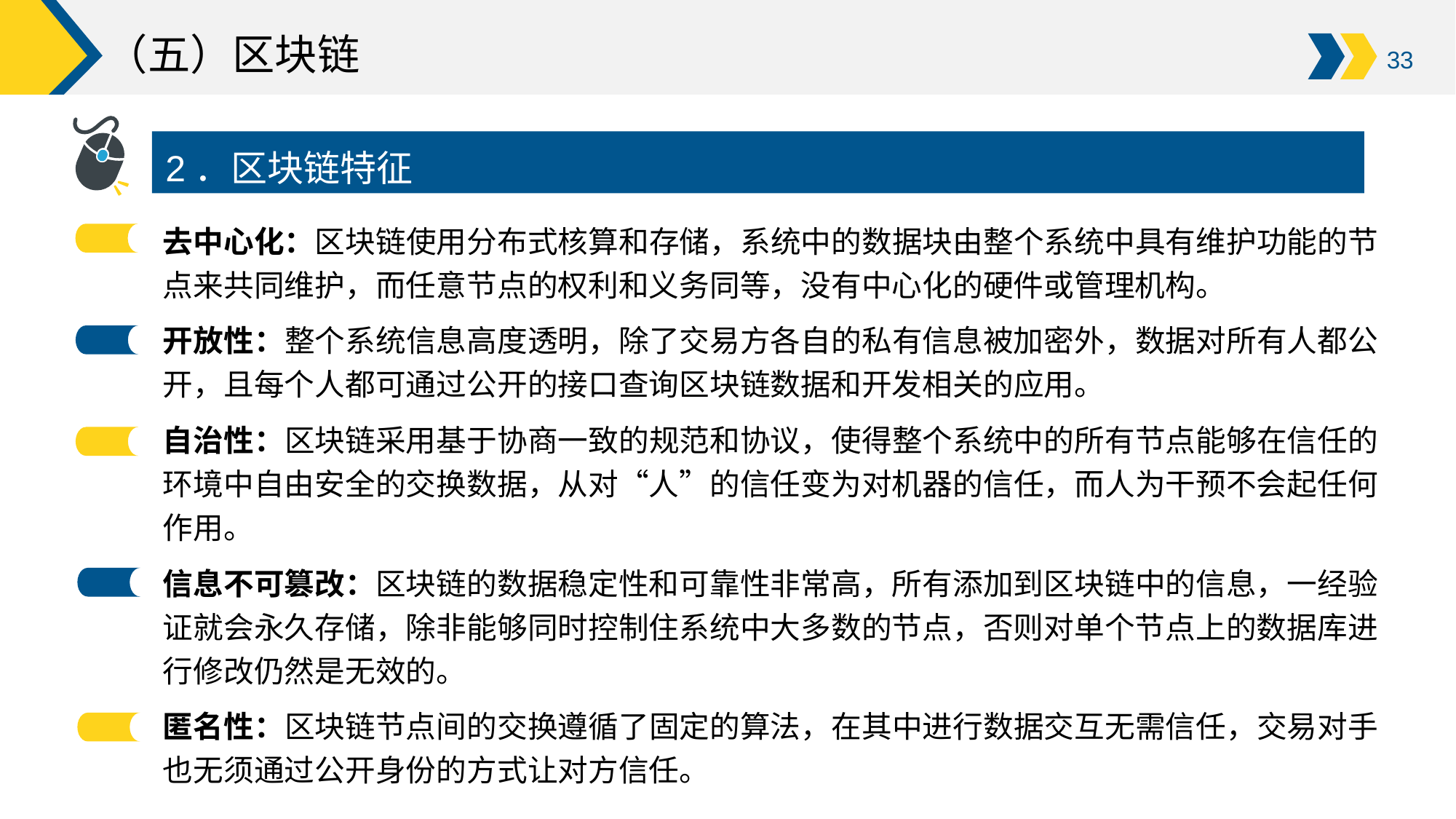

# （五）区块链

2．区块链特征

去中心化：区块链使用分布式核算和存储，系统中的数据块由整个系统中具有维护功能的节点来共同维护，而任意节点的权利和义务同等，没有中心化的硬件或管理机构。
开放性：整个系统信息高度透明，除了交易方各自的私有信息被加密外，数据对所有人都公开，且每个人都可通过公开的接口查询区块链数据和开发相关的应用。
自治性：区块链采用基于协商一致的规范和协议，使得整个系统中的所有节点能够在信任的环境中自由安全的交换数据，从对“人”的信任变为对机器的信任，而人为干预不会起任何作用。
信息不可篡改：区块链的数据稳定性和可靠性非常高，所有添加到区块链中的信息，一经验证就会永久存储，除非能够同时控制住系统中大多数的节点，否则对单个节点上的数据库进行修改仍然是无效的。
匿名性：区块链节点间的交换遵循了固定的算法，在其中进行数据交互无需信任，交易对手也无须通过公开身份的方式让对方信任。